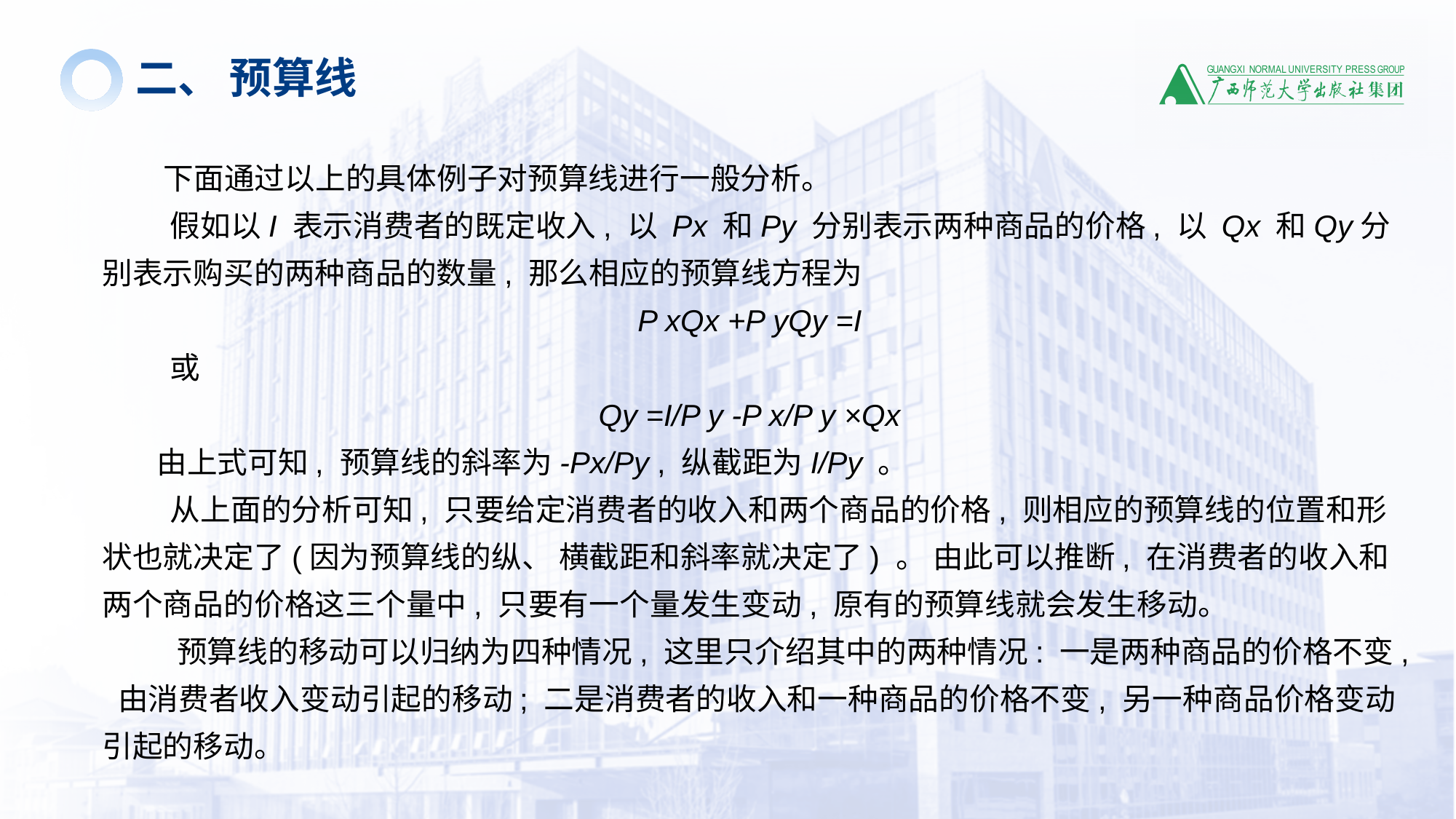

二、 预算线

        下面通过以上的具体例子对预算线进行一般分析。
         假如以I 表示消费者的既定收入, 以 Px 和Py 分别表示两种商品的价格, 以 Qx 和Qy分别表示购买的两种商品的数量, 那么相应的预算线方程为
P xQx +P yQy =I
         或
Qy =I/P y -P x/P y ×Qx
       由上式可知, 预算线的斜率为-Px/Py , 纵截距为I/Py 。
         从上面的分析可知, 只要给定消费者的收入和两个商品的价格, 则相应的预算线的位置和形状也就决定了(因为预算线的纵、 横截距和斜率就决定了) 。 由此可以推断, 在消费者的收入和两个商品的价格这三个量中, 只要有一个量发生变动, 原有的预算线就会发生移动。
          预算线的移动可以归纳为四种情况, 这里只介绍其中的两种情况: 一是两种商品的价格不变, 由消费者收入变动引起的移动; 二是消费者的收入和一种商品的价格不变, 另一种商品价格变动引起的移动。